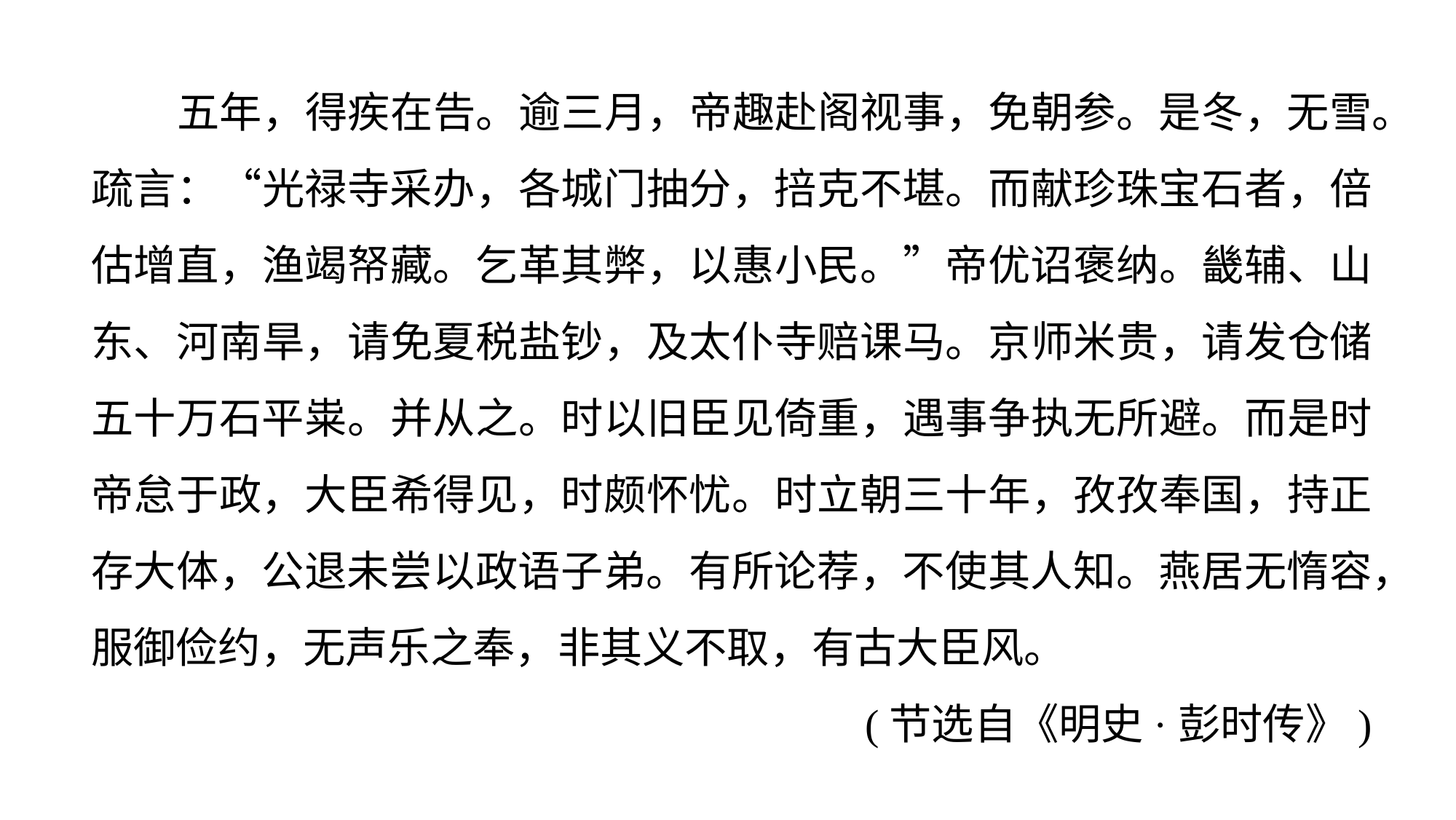

五年，得疾在告。逾三月，帝趣赴阁视事，免朝参。是冬，无雪。疏言：“光禄寺采办，各城门抽分，掊克不堪。而献珍珠宝石者，倍估增直，渔竭帑藏。乞革其弊，以惠小民。”帝优诏褒纳。畿辅、山东、河南旱，请免夏税盐钞，及太仆寺赔课马。京师米贵，请发仓储五十万石平粜。并从之。时以旧臣见倚重，遇事争执无所避。而是时帝怠于政，大臣希得见，时颇怀忧。时立朝三十年，孜孜奉国，持正存大体，公退未尝以政语子弟。有所论荐，不使其人知。燕居无惰容，服御俭约，无声乐之奉，非其义不取，有古大臣风。
(节选自《明史·彭时传》)